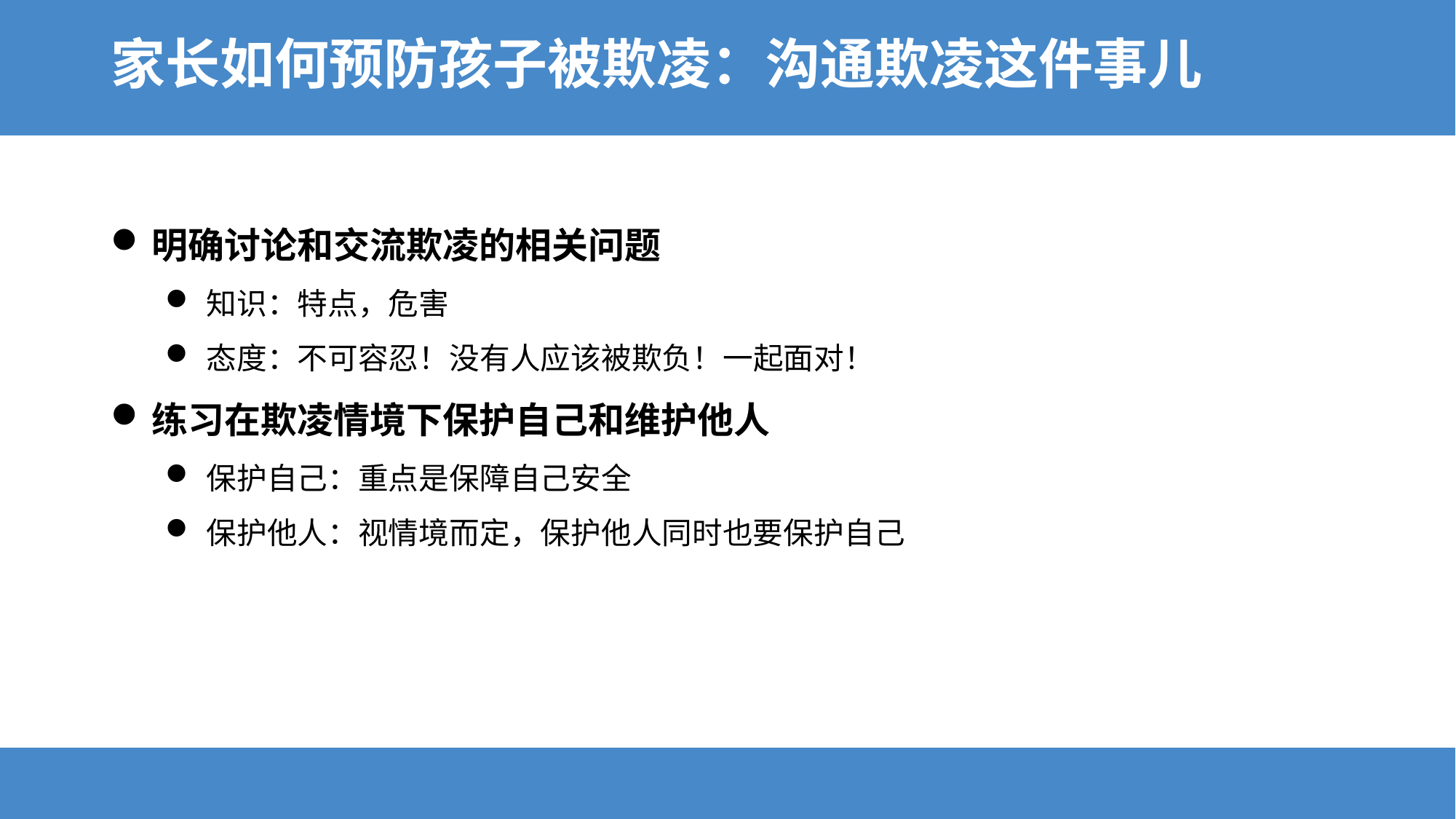

# 家长如何预防孩子被欺凌：沟通欺凌这件事儿
明确讨论和交流欺凌的相关问题
知识：特点，危害
态度：不可容忍！没有人应该被欺负！一起面对！
练习在欺凌情境下保护自己和维护他人
保护自己：重点是保障自己安全
保护他人：视情境而定，保护他人同时也要保护自己